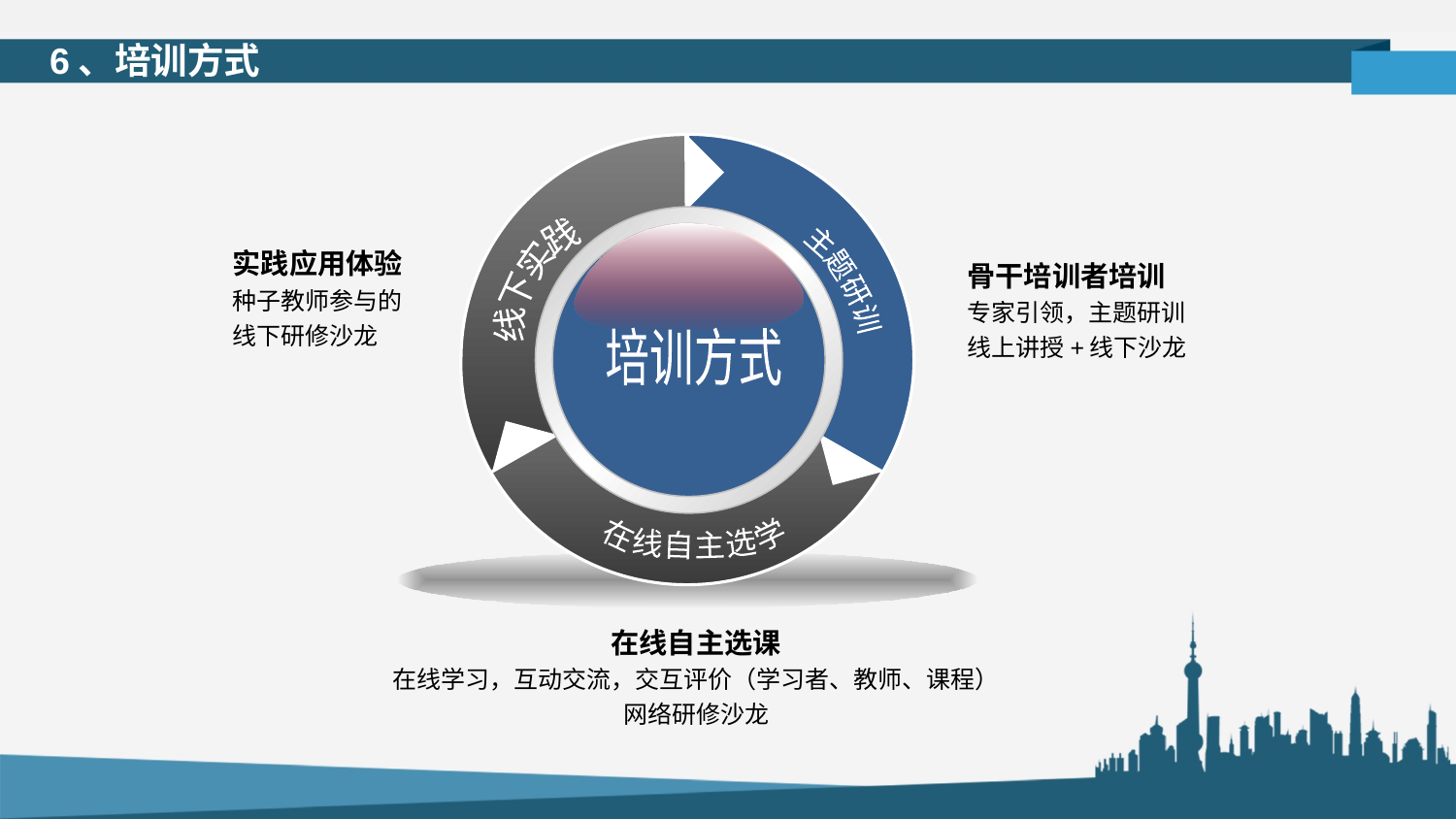

6、培训方式

实践应用体验
种子教师参与的
线下研修沙龙
骨干培训者培训
专家引领，主题研训
线上讲授+线下沙龙
线下实践
主题研训
培训方式

在线自主选学

在线自主选课
在线学习，互动交流，交互评价（学习者、教师、课程）
网络研修沙龙